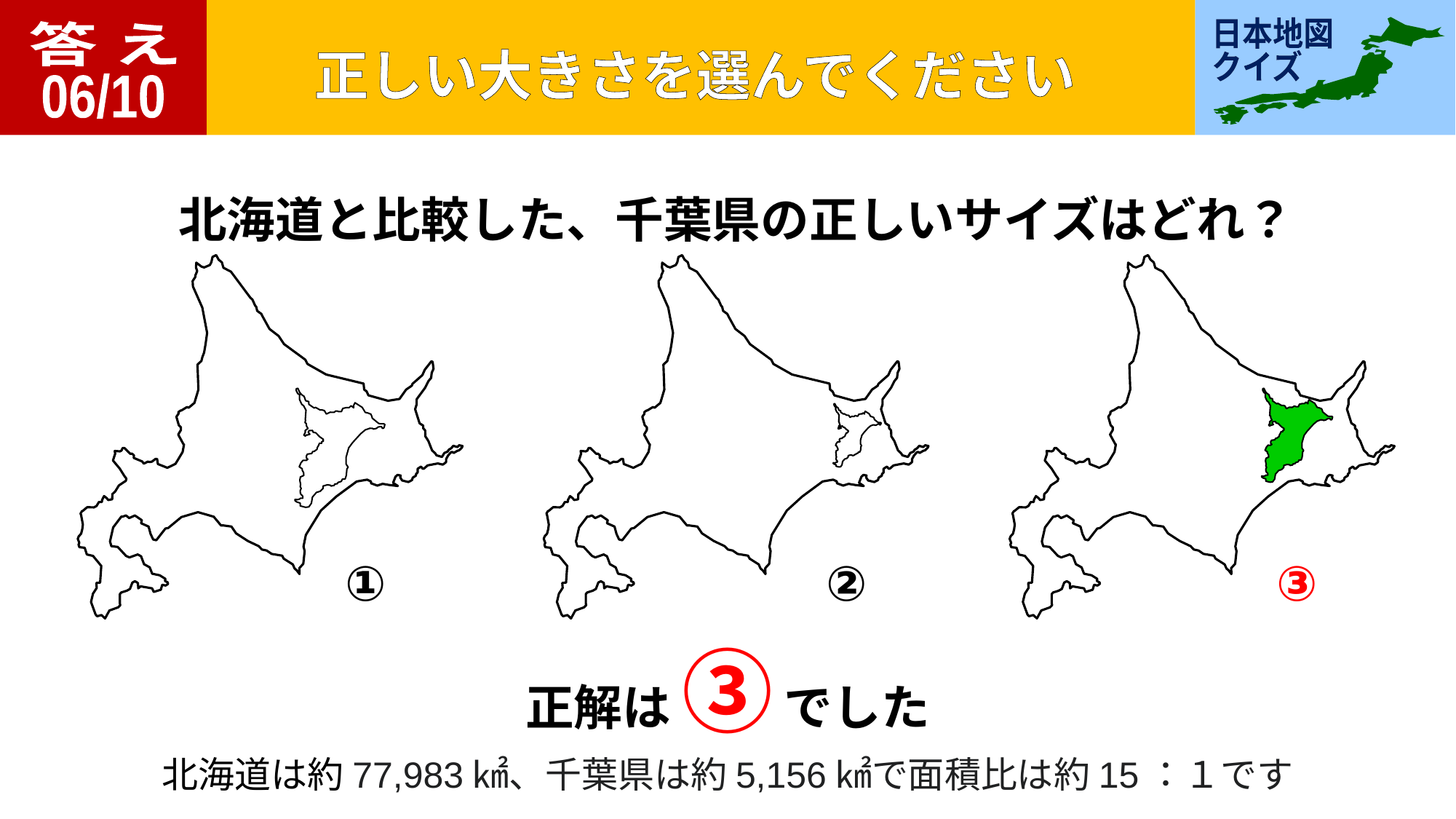

答 え
06/10
北海道と比較した、千葉県の正しいサイズはどれ？

①
②
③
正解は ③ でした
北海道は約77,983㎢、千葉県は約5,156㎢で面積比は約15：１です